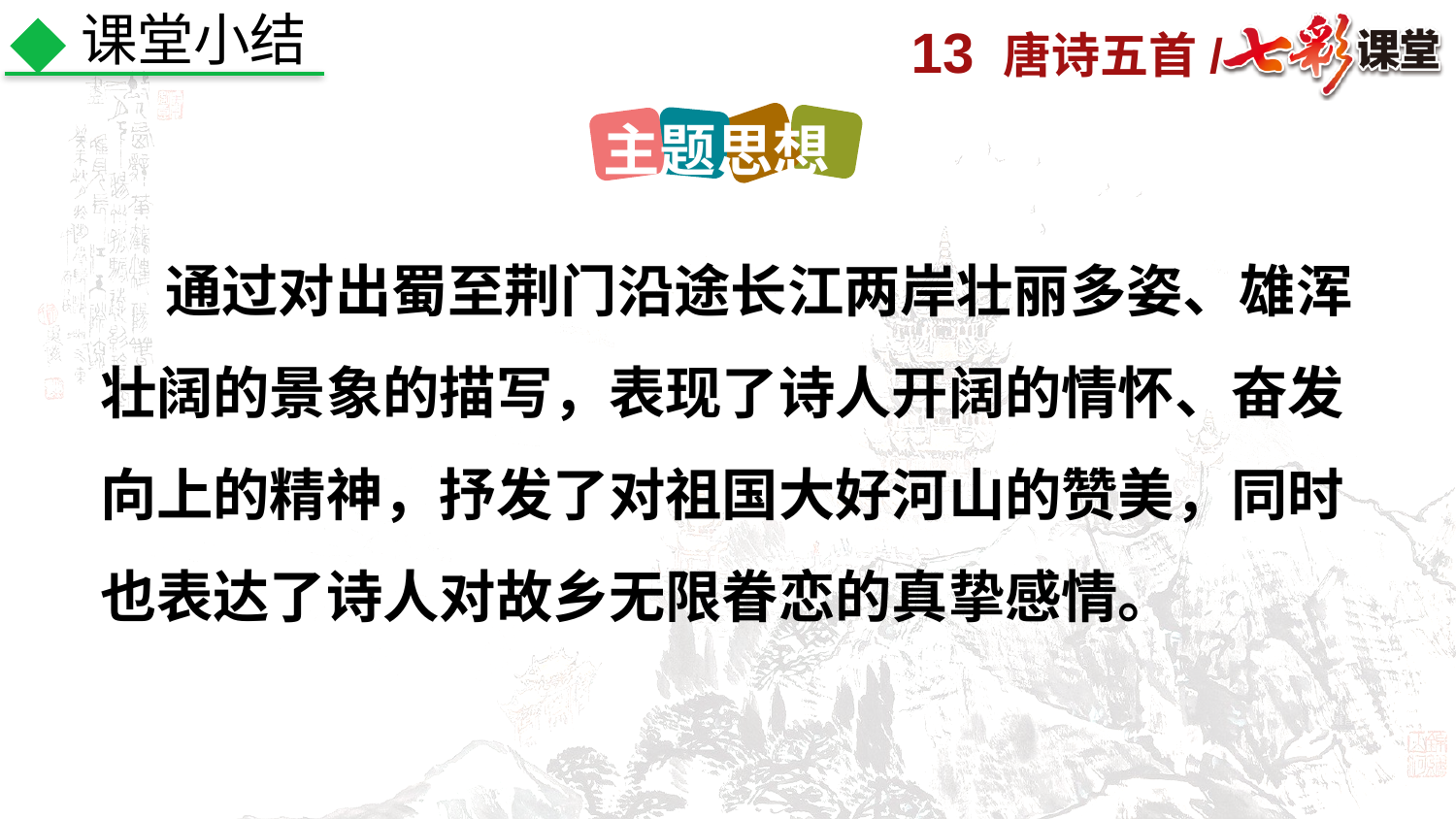

课堂小结

主题思想

    通过对出蜀至荆门沿途长江两岸壮丽多姿、雄浑壮阔的景象的描写，表现了诗人开阔的情怀、奋发向上的精神，抒发了对祖国大好河山的赞美，同时也表达了诗人对故乡无限眷恋的真挚感情。